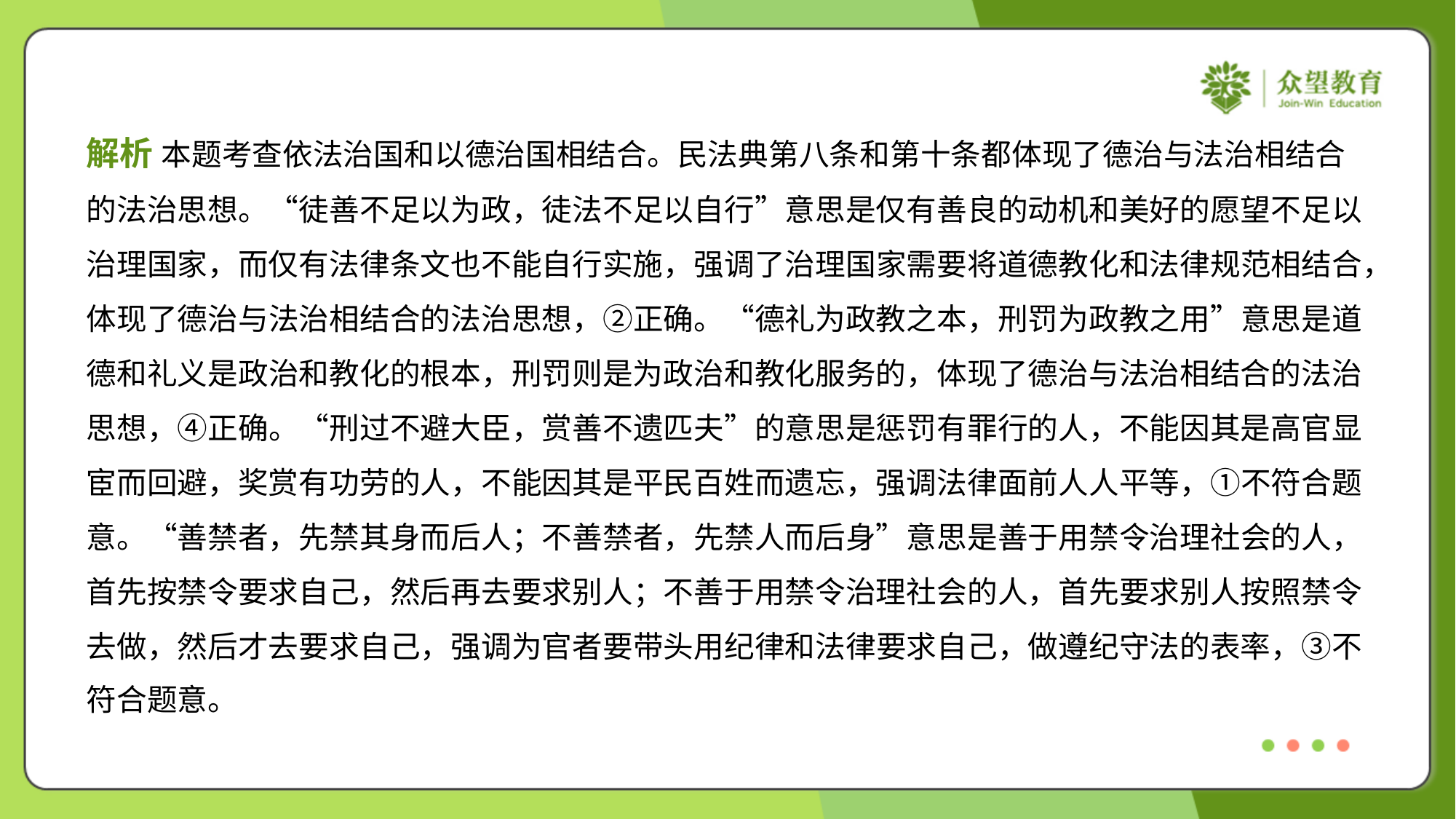

解析 本题考查依法治国和以德治国相结合。民法典第八条和第十条都体现了德治与法治相结合
的法治思想。“徒善不足以为政，徒法不足以自行”意思是仅有善良的动机和美好的愿望不足以
治理国家，而仅有法律条文也不能自行实施，强调了治理国家需要将道德教化和法律规范相结合，
体现了德治与法治相结合的法治思想，②正确。“德礼为政教之本，刑罚为政教之用”意思是道
德和礼义是政治和教化的根本，刑罚则是为政治和教化服务的，体现了德治与法治相结合的法治
思想，④正确。“刑过不避大臣，赏善不遗匹夫”的意思是惩罚有罪行的人，不能因其是高官显
宦而回避，奖赏有功劳的人，不能因其是平民百姓而遗忘，强调法律面前人人平等，①不符合题
意。“善禁者，先禁其身而后人；不善禁者，先禁人而后身”意思是善于用禁令治理社会的人，
首先按禁令要求自己，然后再去要求别人；不善于用禁令治理社会的人，首先要求别人按照禁令
去做，然后才去要求自己，强调为官者要带头用纪律和法律要求自己，做遵纪守法的表率，③不
符合题意。